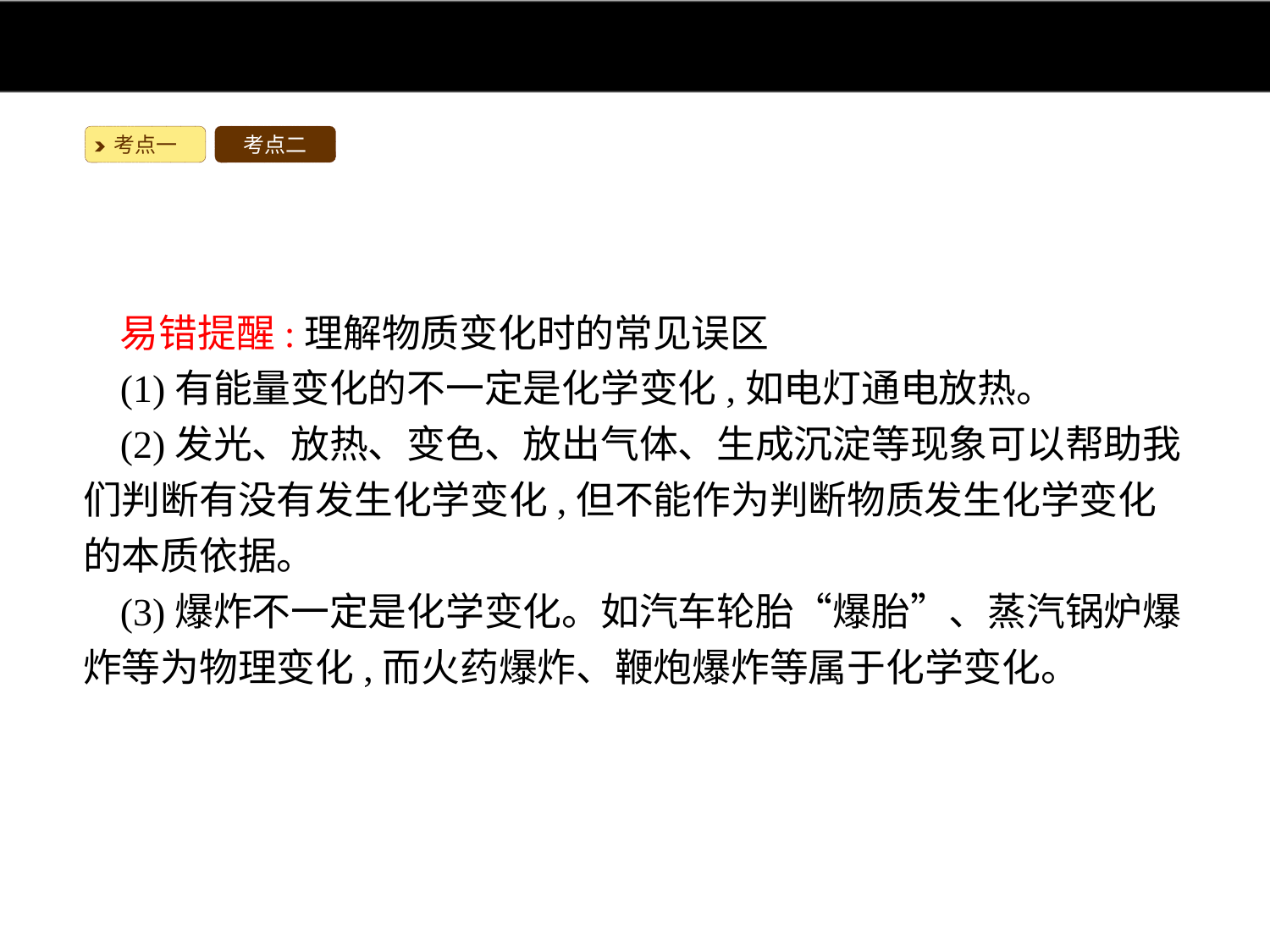

考点一
考点二

易错提醒:理解物质变化时的常见误区
(1)有能量变化的不一定是化学变化,如电灯通电放热。
(2)发光、放热、变色、放出气体、生成沉淀等现象可以帮助我们判断有没有发生化学变化,但不能作为判断物质发生化学变化的本质依据。
(3)爆炸不一定是化学变化。如汽车轮胎“爆胎”、蒸汽锅炉爆炸等为物理变化,而火药爆炸、鞭炮爆炸等属于化学变化。